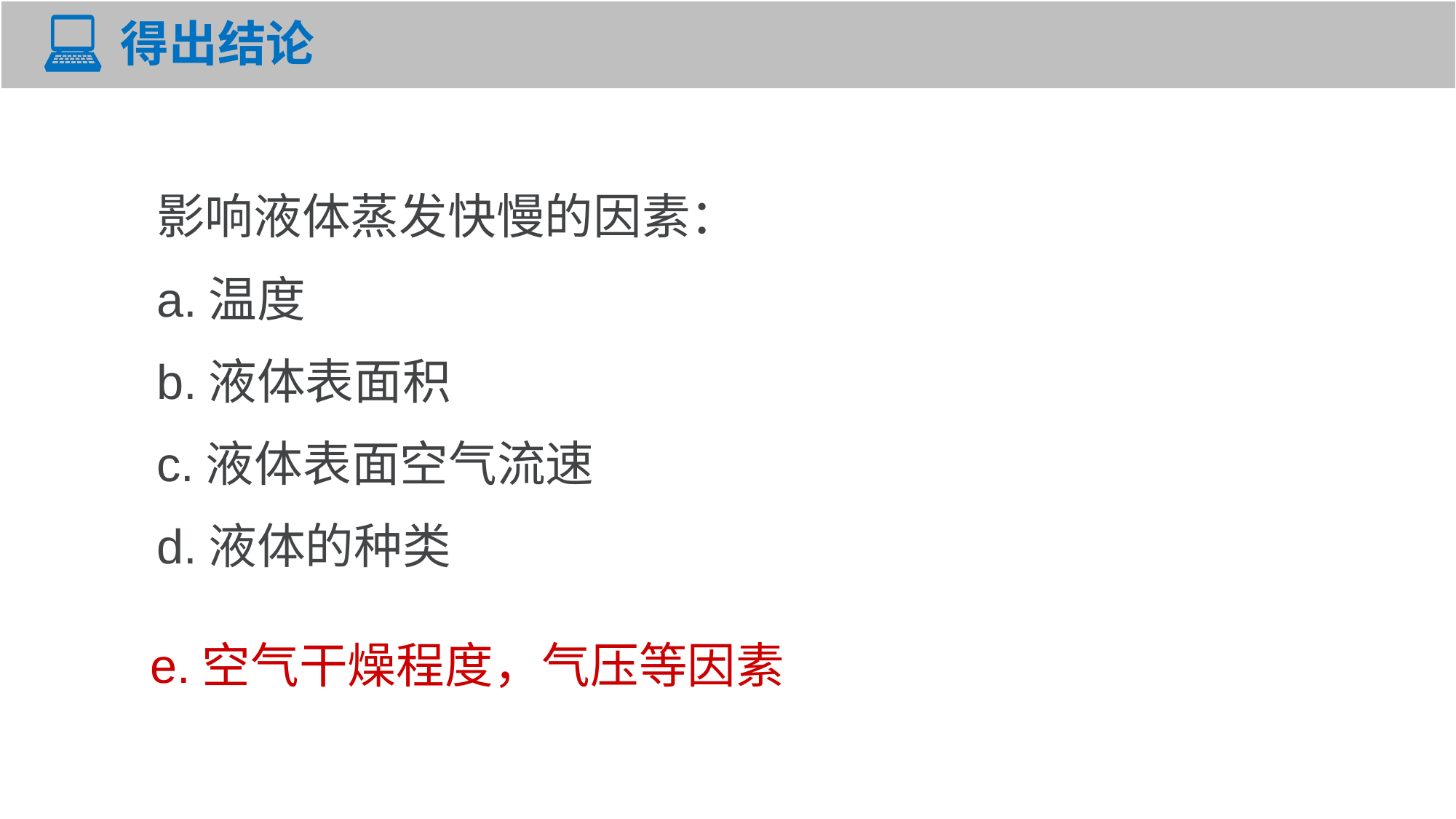

# 得出结论

影响液体蒸发快慢的因素：
a.温度
b.液体表面积
c.液体表面空气流速
d.液体的种类
e.空气干燥程度，气压等因素